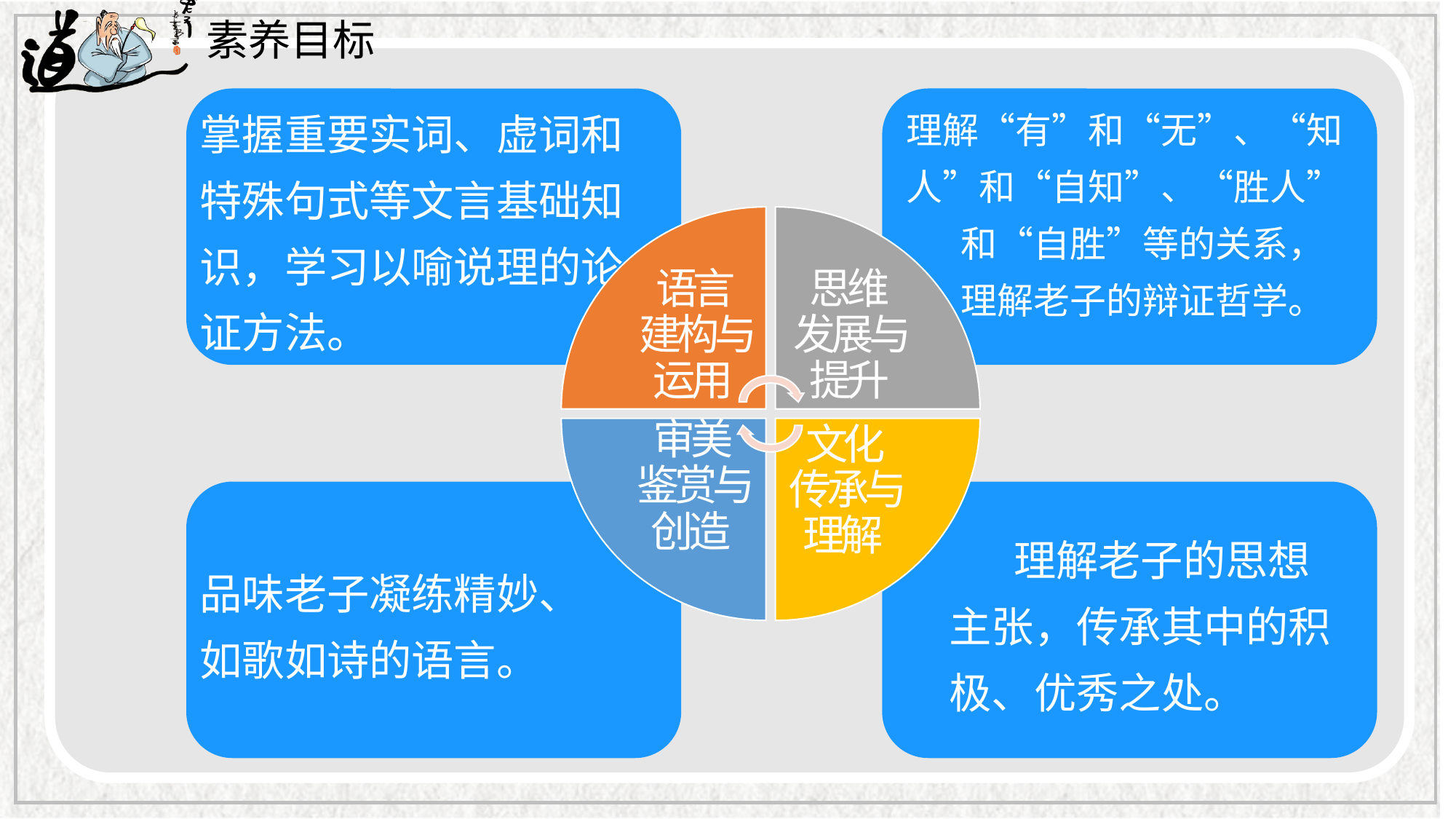

素养目标
掌握重要实词、虚词和特殊句式等文言基础知识，学习以喻说理的论证方法。

理解“有”和“无”、“知人”和“自知”、“胜人”
和“自胜”等的关系，
理解老子的辩证哲学。

语言
建构与运用
思维
发展与提升
文化
传承与理解
审美
鉴赏与创造
品味老子凝练精妙、
如歌如诗的语言。

理解老子的思想主张，传承其中的积极、优秀之处。